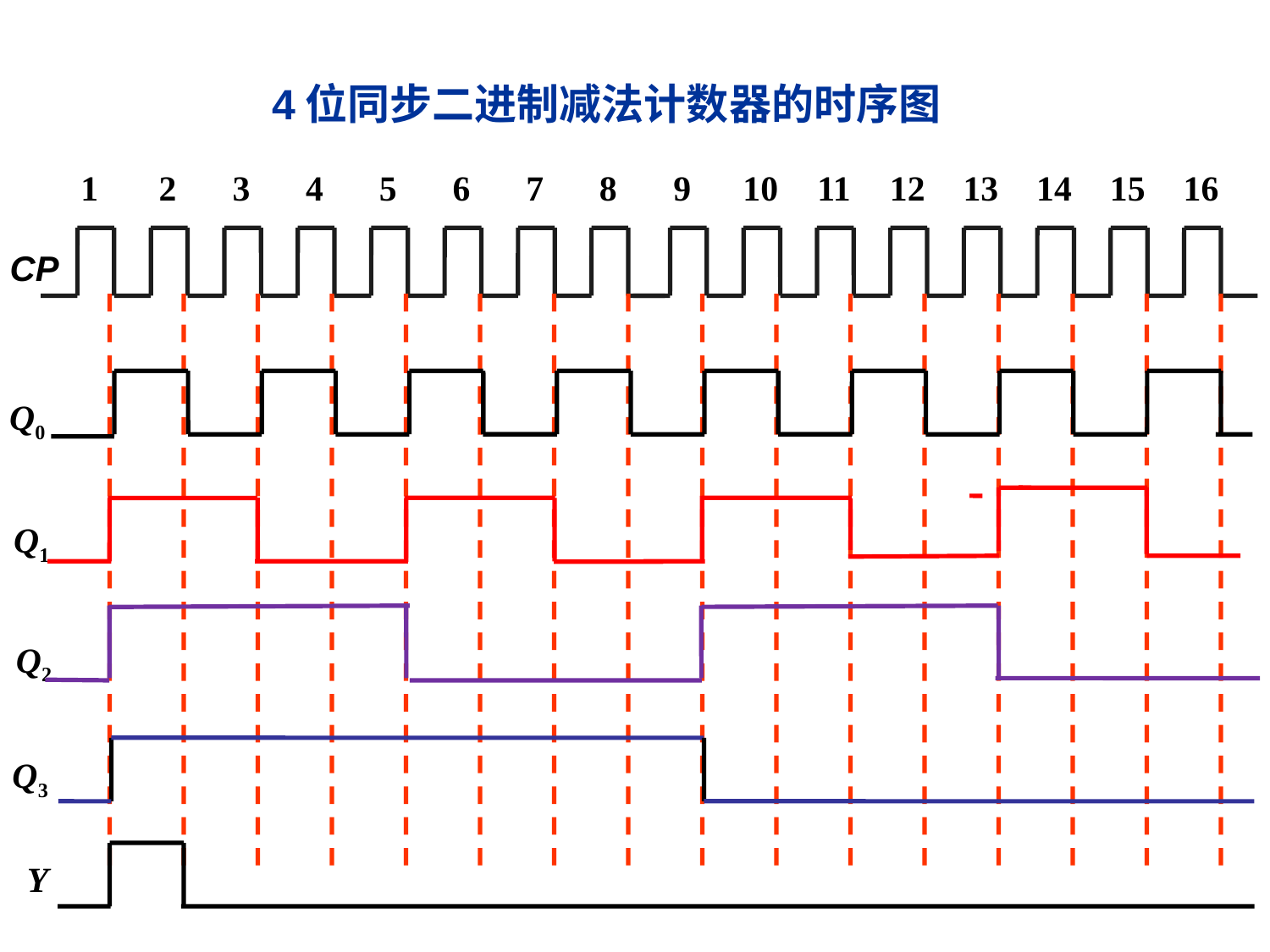

4位同步二进制减法计数器的时序图
1
2
3
4
5
6
7
8
9
10
11
12
13
14
15
16

CP

   Q0

 Q1

  Q2

Q3

Y